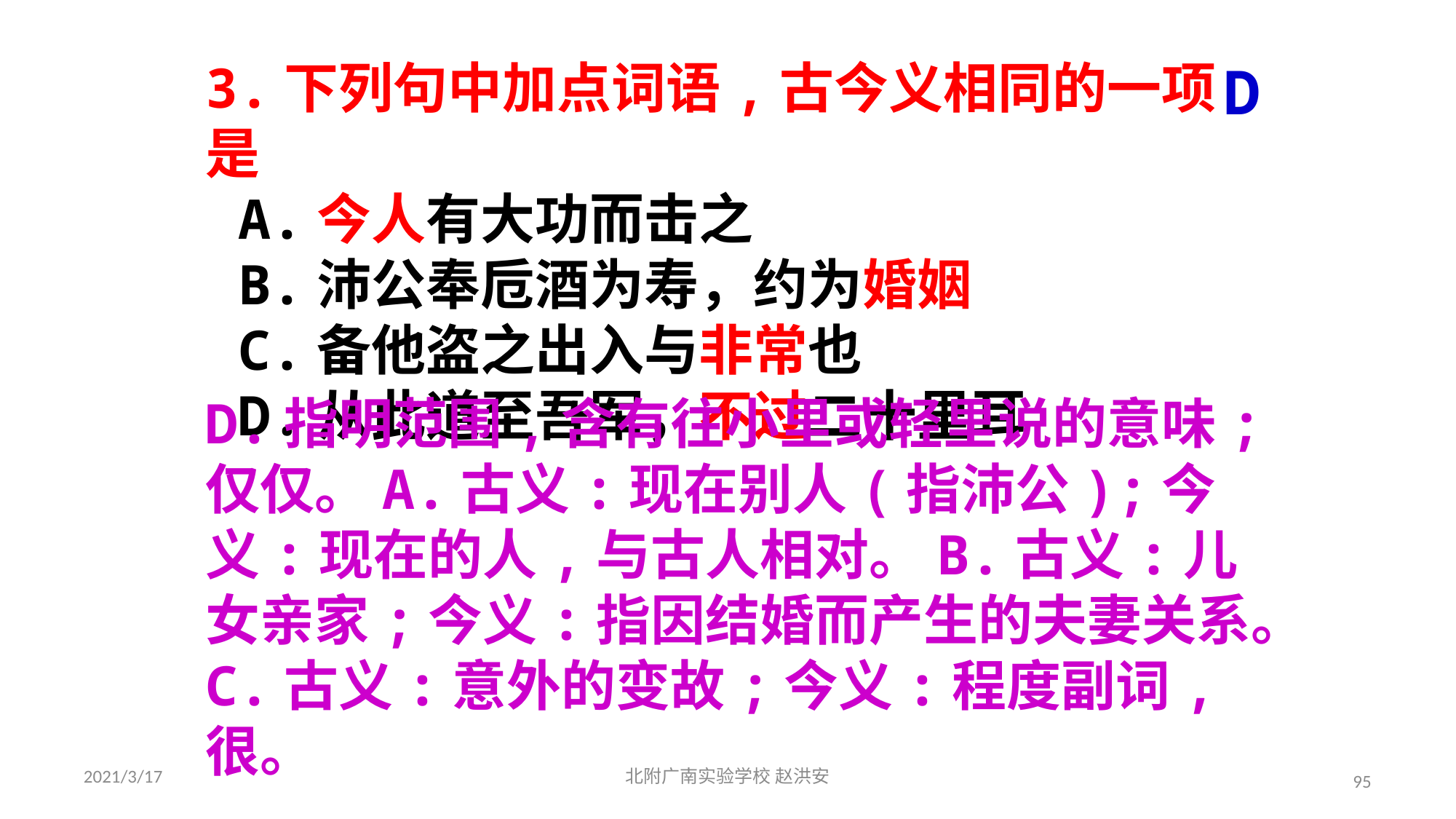

D
3.下列句中加点词语,古今义相同的一项是
 A.今人有大功而击之
 B.沛公奉卮酒为寿，约为婚姻
 C.备他盗之出入与非常也
 D.从此道至吾军，不过二十里耳
D.指明范围,含有往小里或轻里说的意味;仅仅。A.古义:现在别人(指沛公);今义:现在的人,与古人相对。B.古义:儿女亲家;今义:指因结婚而产生的夫妻关系。C.古义:意外的变故;今义:程度副词,很。
2021/3/17
北附广南实验学校 赵洪安
95